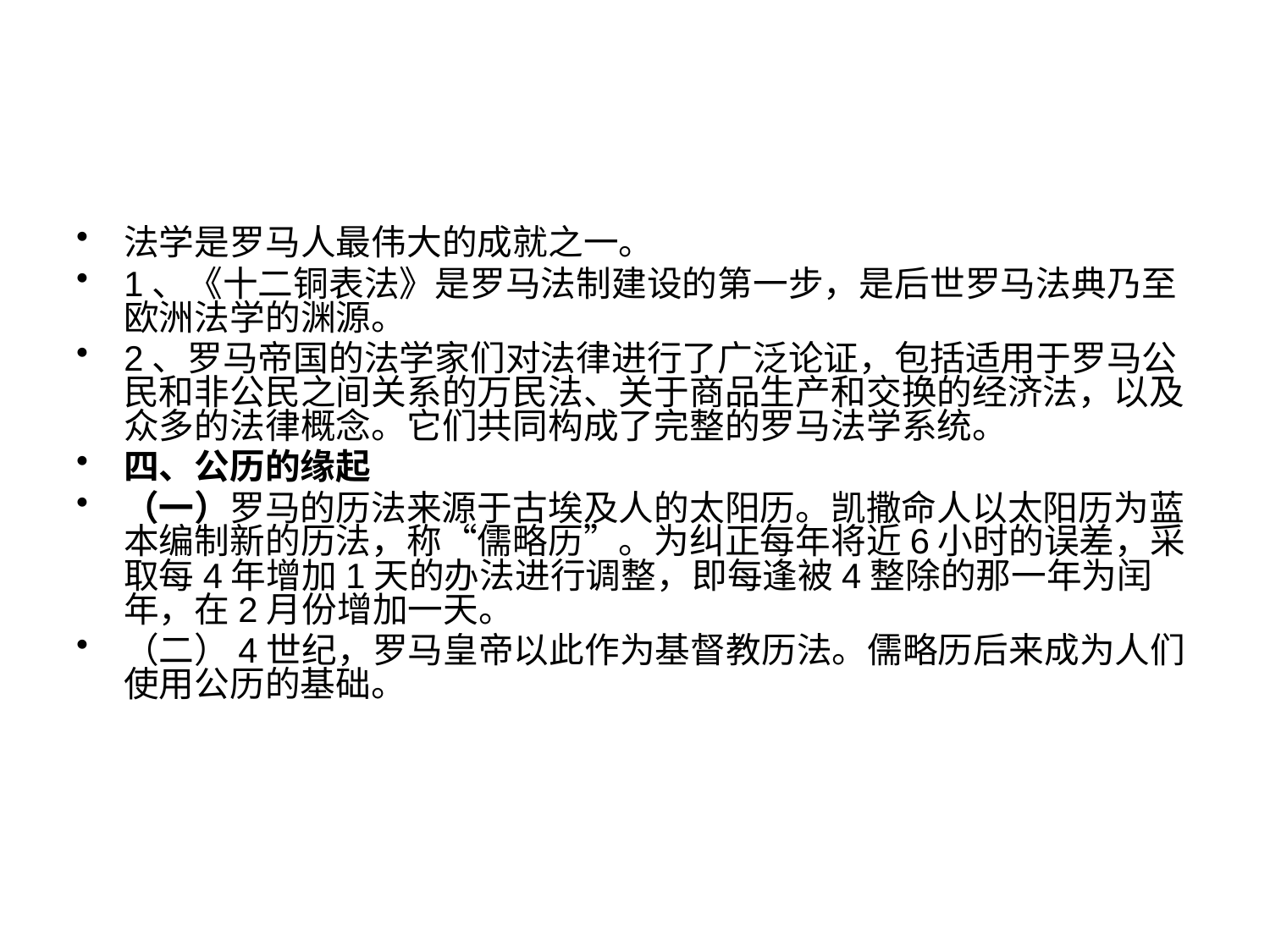

法学是罗马人最伟大的成就之一。
1、《十二铜表法》是罗马法制建设的第一步，是后世罗马法典乃至欧洲法学的渊源。
2、罗马帝国的法学家们对法律进行了广泛论证，包括适用于罗马公民和非公民之间关系的万民法、关于商品生产和交换的经济法，以及众多的法律概念。它们共同构成了完整的罗马法学系统。
四、公历的缘起
（一）罗马的历法来源于古埃及人的太阳历。凯撒命人以太阳历为蓝本编制新的历法，称“儒略历”。为纠正每年将近6小时的误差，采取每4年增加1天的办法进行调整，即每逢被4整除的那一年为闰年，在2月份增加一天。
（二）4世纪，罗马皇帝以此作为基督教历法。儒略历后来成为人们使用公历的基础。